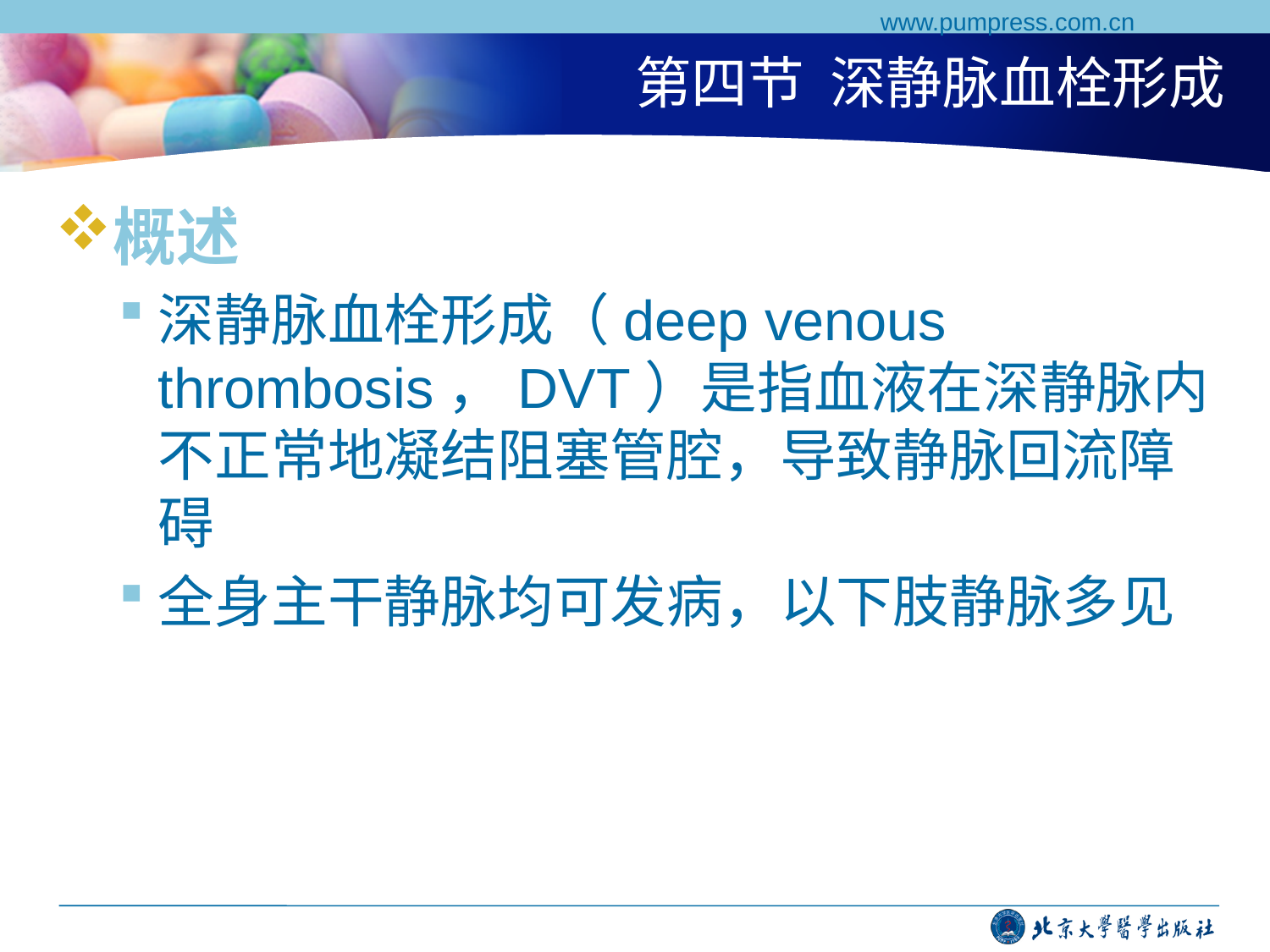

www.pumpress.com.cn
# 第四节  深静脉血栓形成
概述
深静脉血栓形成（deep venous thrombosis，DVT）是指血液在深静脉内不正常地凝结阻塞管腔，导致静脉回流障碍
全身主干静脉均可发病，以下肢静脉多见